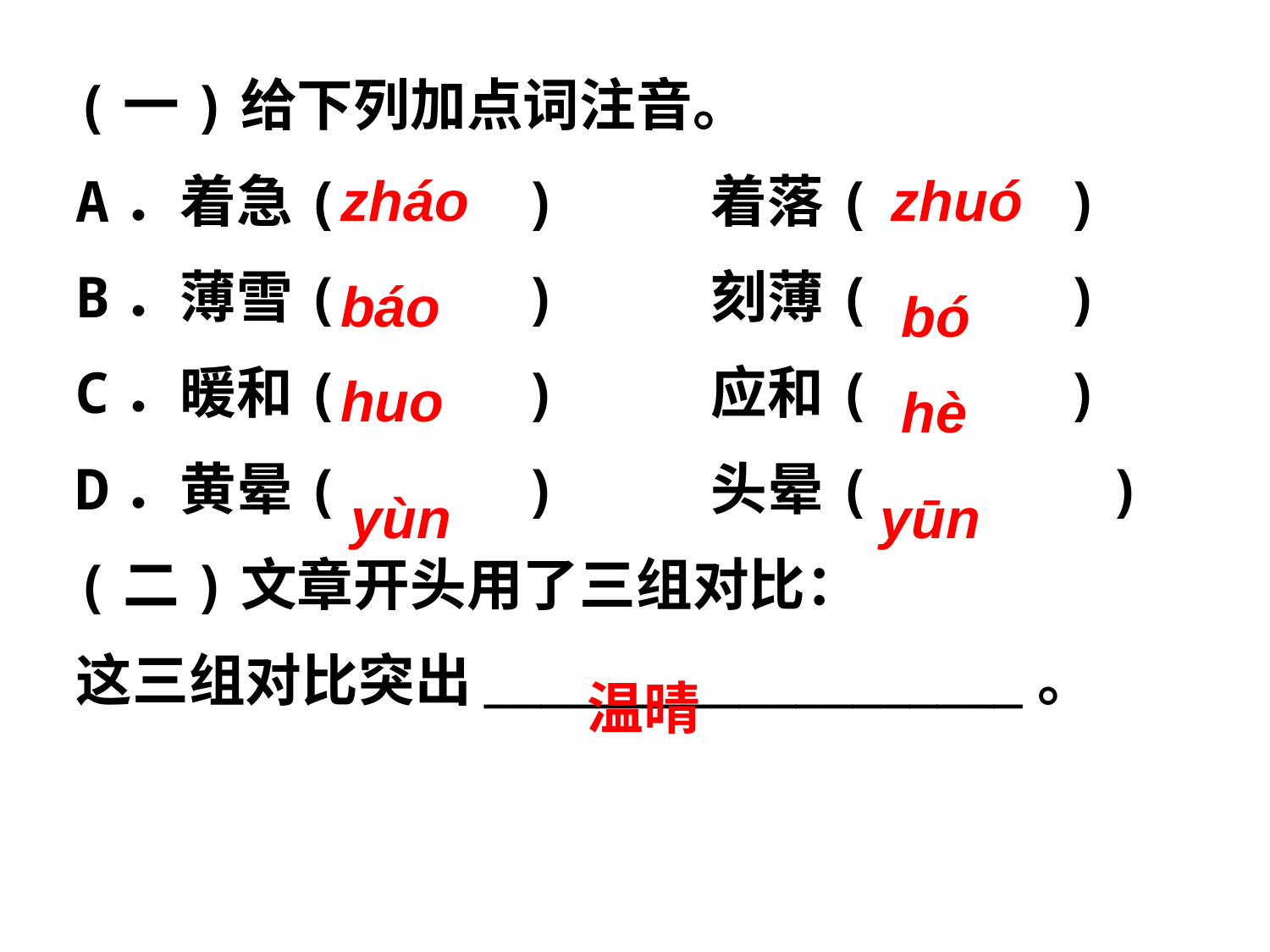

(一)给下列加点词注音。
A．着急(  	  )		着落( 	   )
B．薄雪(  	  )		刻薄( 	   )
C．暖和(  	  )		应和( 	   )
D．黄晕( 	  )		头晕(       )
(二)文章开头用了三组对比：
这三组对比突出___________________。
zháo
zhuó
báo
bó
huo
hè
yùn
yūn
温晴